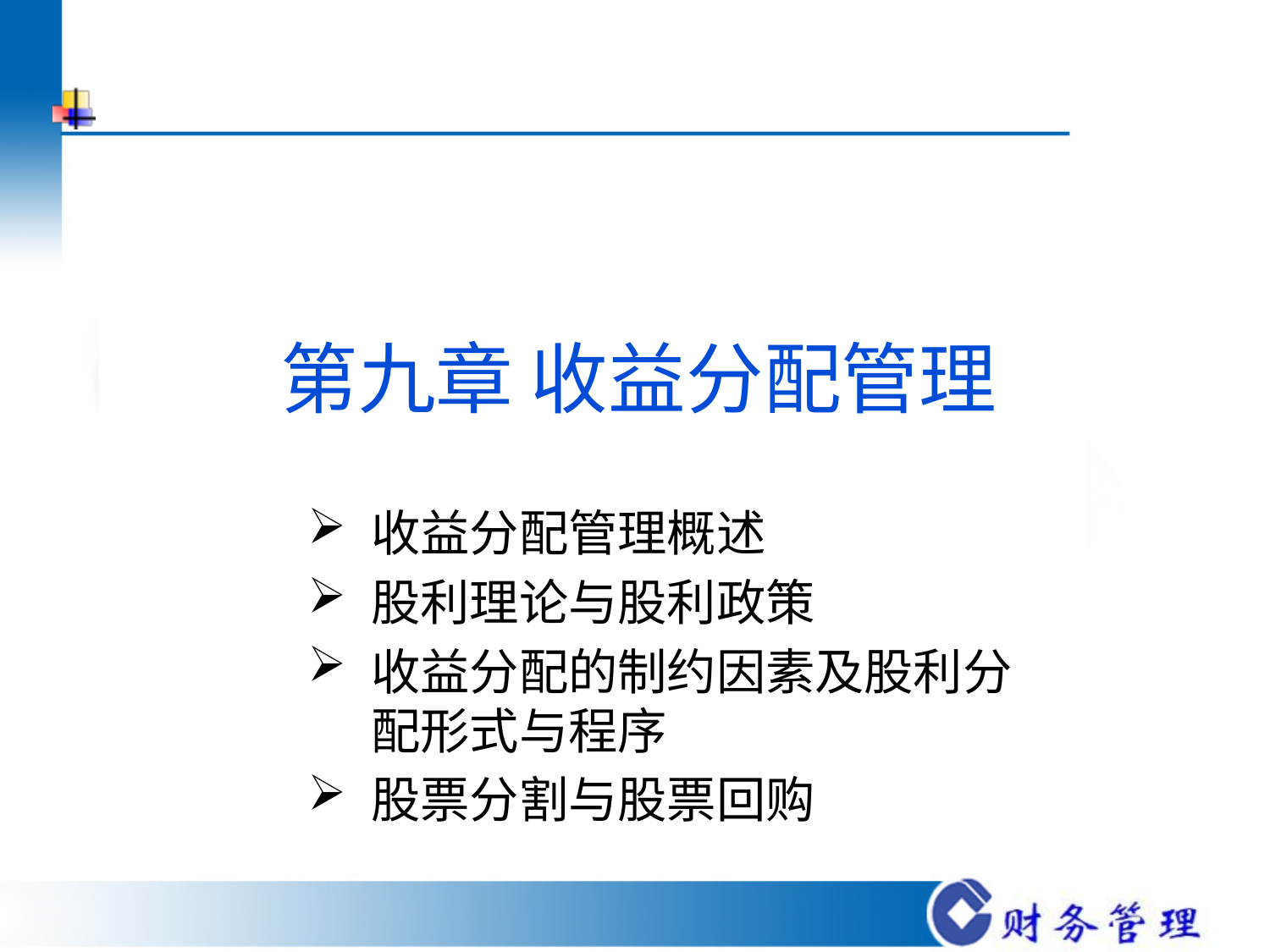

# 第九章 收益分配管理
收益分配管理概述
股利理论与股利政策
收益分配的制约因素及股利分配形式与程序
股票分割与股票回购